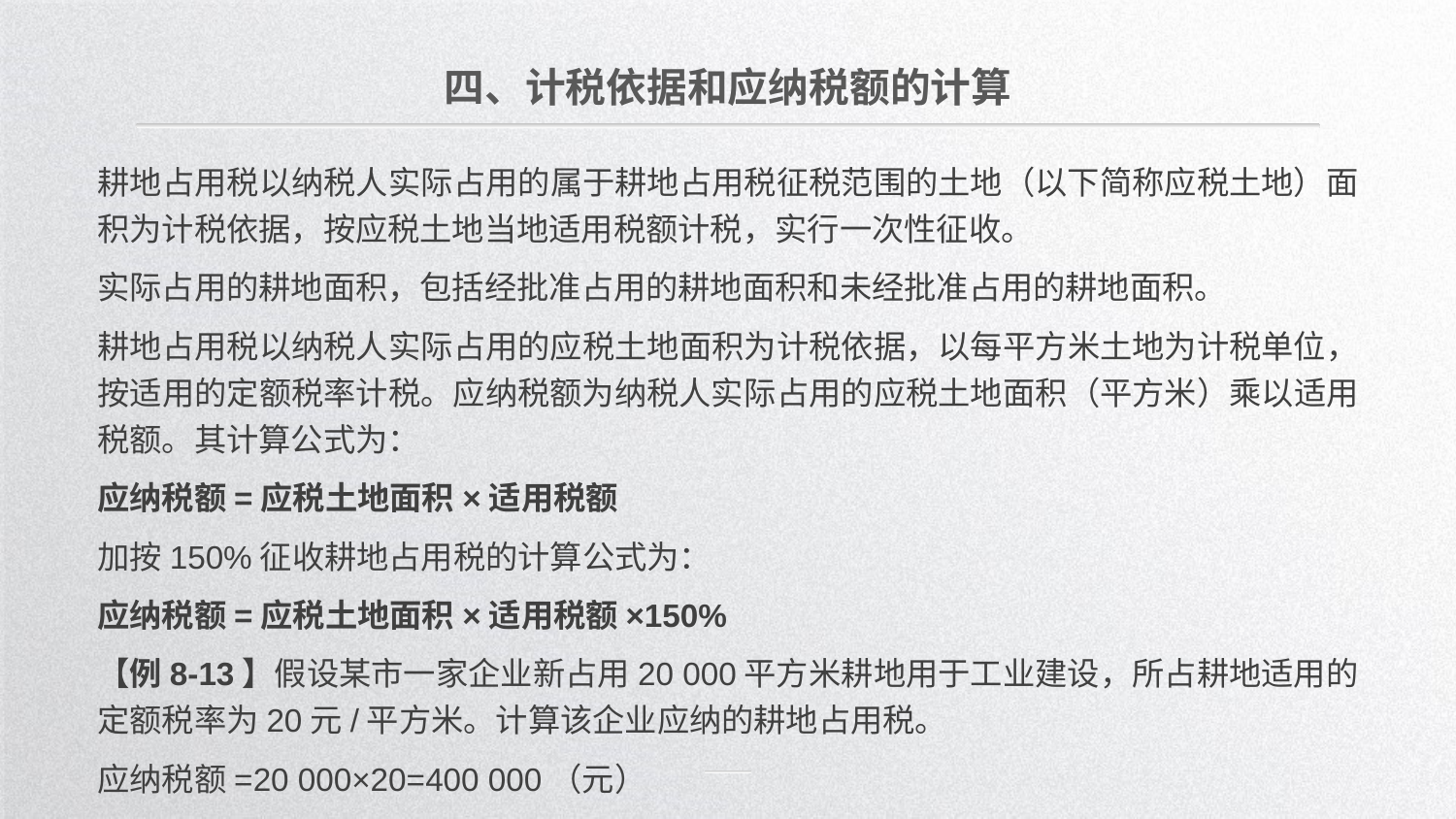

四、计税依据和应纳税额的计算
耕地占用税以纳税人实际占用的属于耕地占用税征税范围的土地（以下简称应税土地）面积为计税依据，按应税土地当地适用税额计税，实行一次性征收。
实际占用的耕地面积，包括经批准占用的耕地面积和未经批准占用的耕地面积。
耕地占用税以纳税人实际占用的应税土地面积为计税依据，以每平方米土地为计税单位，按适用的定额税率计税。应纳税额为纳税人实际占用的应税土地面积（平方米）乘以适用税额。其计算公式为：
应纳税额=应税土地面积×适用税额
加按150%征收耕地占用税的计算公式为：
应纳税额=应税土地面积×适用税额×150%
【例8-13】假设某市一家企业新占用20 000平方米耕地用于工业建设，所占耕地适用的定额税率为20元/平方米。计算该企业应纳的耕地占用税。
应纳税额=20 000×20=400 000（元）